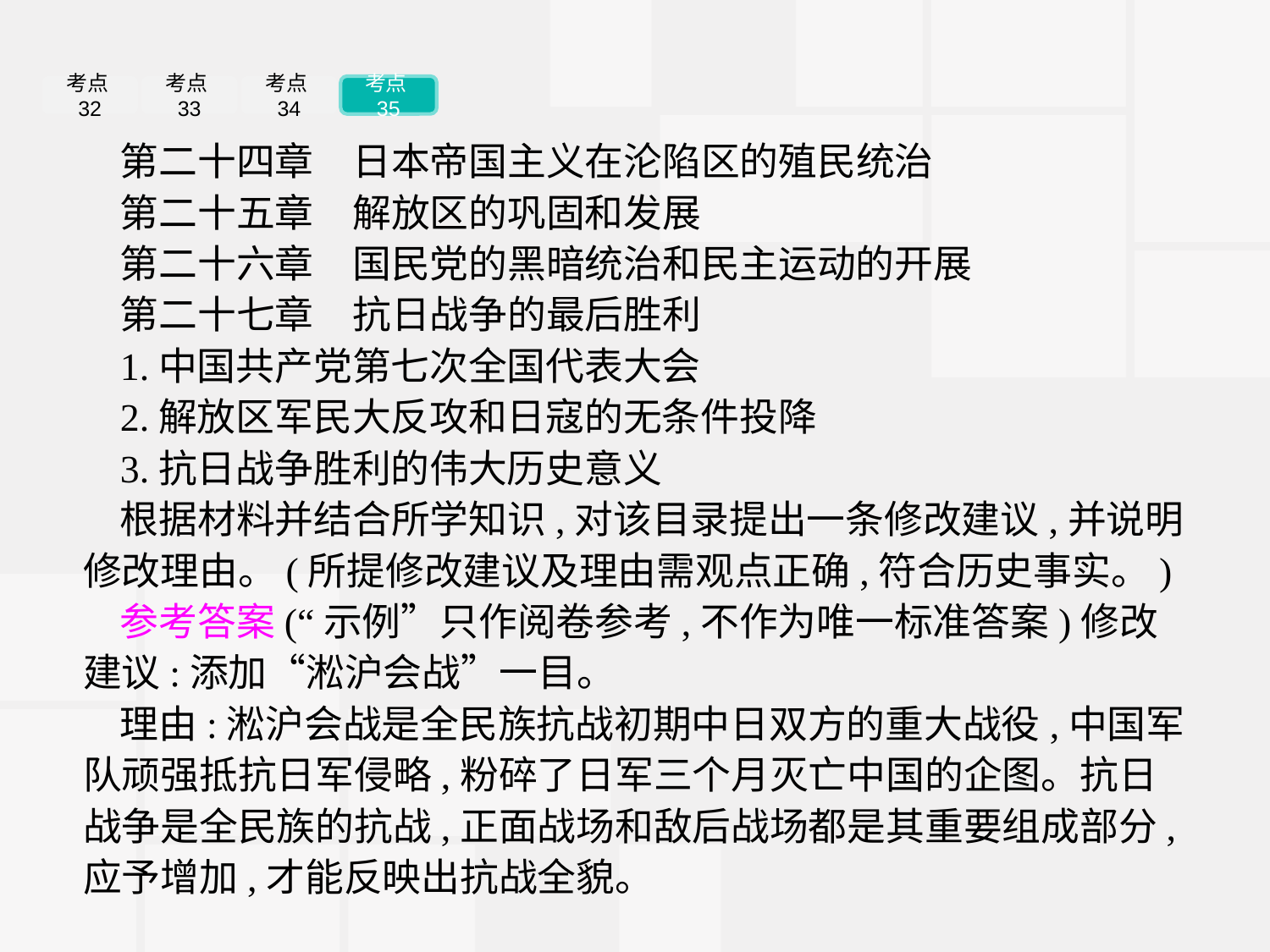

考点32
考点33
考点34
考点35
第二十四章　日本帝国主义在沦陷区的殖民统治
第二十五章　解放区的巩固和发展
第二十六章　国民党的黑暗统治和民主运动的开展
第二十七章　抗日战争的最后胜利
1.中国共产党第七次全国代表大会
2.解放区军民大反攻和日寇的无条件投降
3.抗日战争胜利的伟大历史意义
根据材料并结合所学知识,对该目录提出一条修改建议,并说明修改理由。(所提修改建议及理由需观点正确,符合历史事实。)
参考答案(“示例”只作阅卷参考,不作为唯一标准答案)修改建议:添加“淞沪会战”一目。
理由:淞沪会战是全民族抗战初期中日双方的重大战役,中国军队顽强抵抗日军侵略,粉碎了日军三个月灭亡中国的企图。抗日战争是全民族的抗战,正面战场和敌后战场都是其重要组成部分,应予增加,才能反映出抗战全貌。